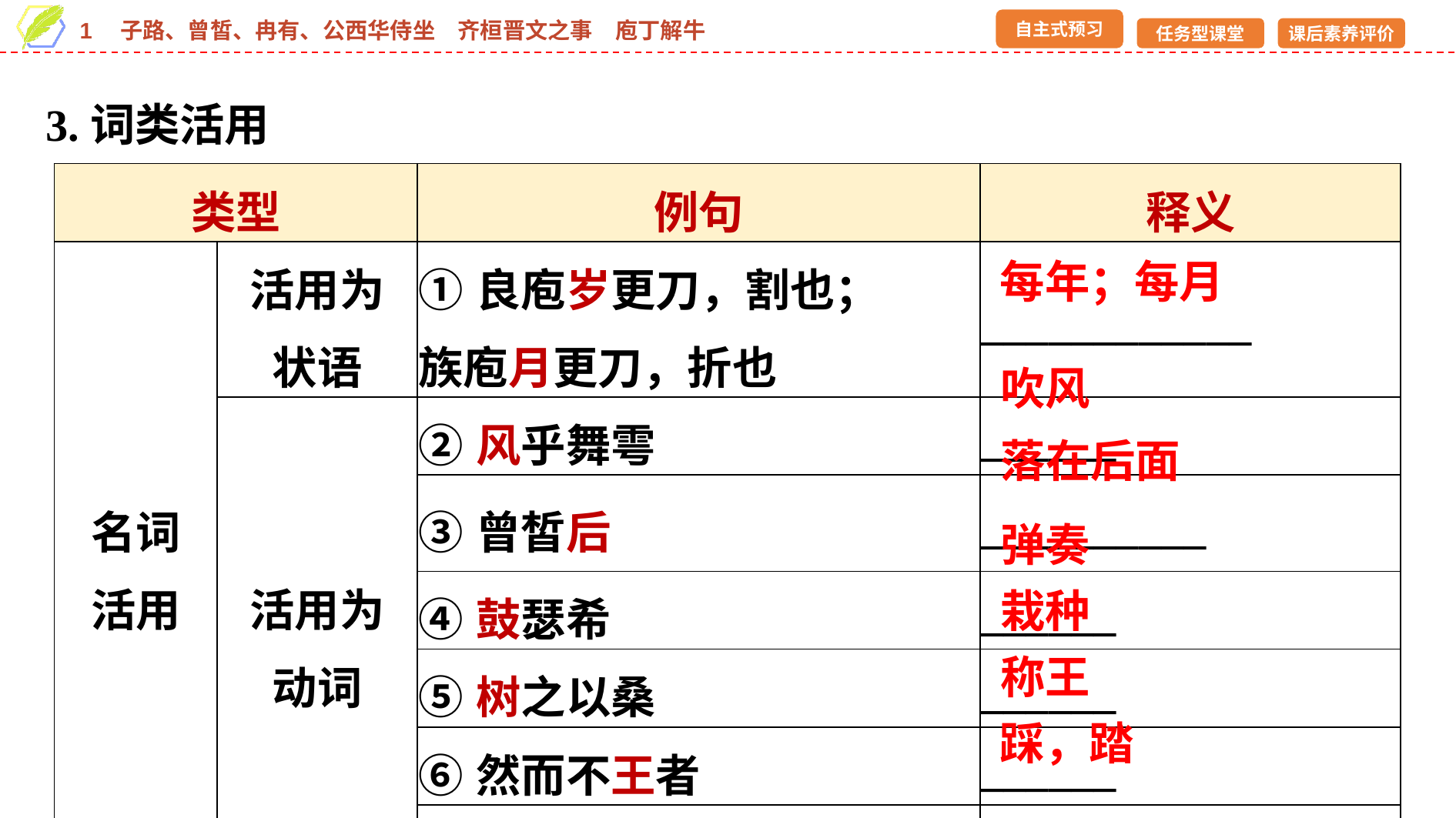

3.词类活用
| 类型 |  | 例句 | 释义 |
| --- | --- | --- | --- |
| 名词 活用 | 活用为 状语 | ①良庖岁更刀，割也； 族庖月更刀，折也 | \_\_\_\_\_\_\_\_\_\_\_\_ |
|  | 活用为 动词 | ②风乎舞雩 | \_\_\_\_\_\_ |
|  |  | ③曾皙后 | \_\_\_\_\_\_\_\_\_\_ |
|  |  | ④鼓瑟希 | \_\_\_\_\_\_ |
|  |  | ⑤树之以桑 | \_\_\_\_\_\_ |
|  |  | ⑥然而不王者 | \_\_\_\_\_\_ |
|  |  | ⑦足之所履 | \_\_\_\_\_\_\_\_ |
每年；每月
吹风
落在后面
弹奏
栽种
称王
踩，踏